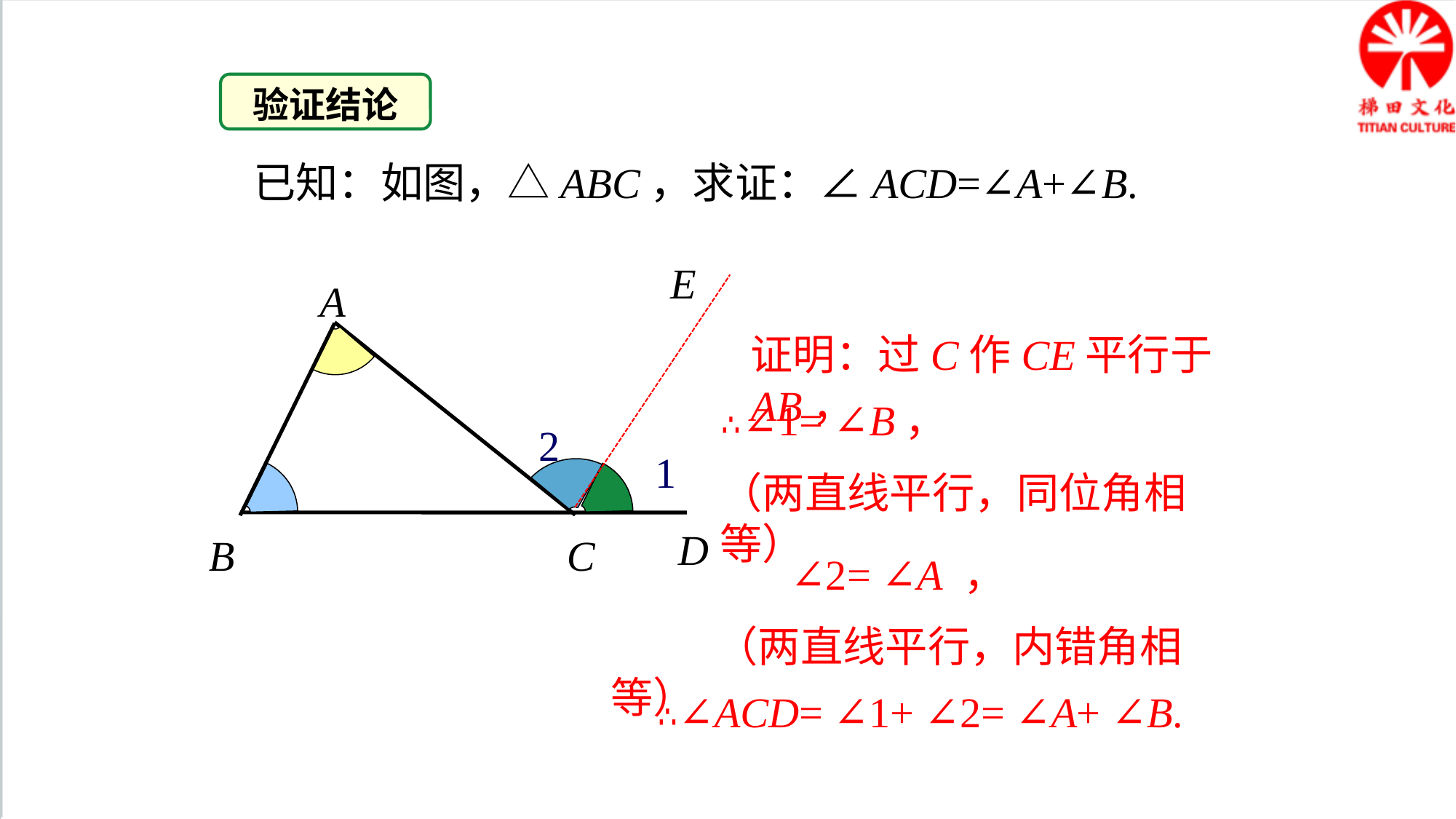

验证结论
已知：如图，△ABC，求证：∠ACD=∠A+∠B.
E

A

证明：过C作CE平行于AB，

∴∠1= ∠B，
（两直线平行，同位角相等）
2

1

D
B
C
                 ∠2= ∠A ，
          （两直线平行，内错角相等）
∴∠ACD= ∠1+ ∠2= ∠A+ ∠B.